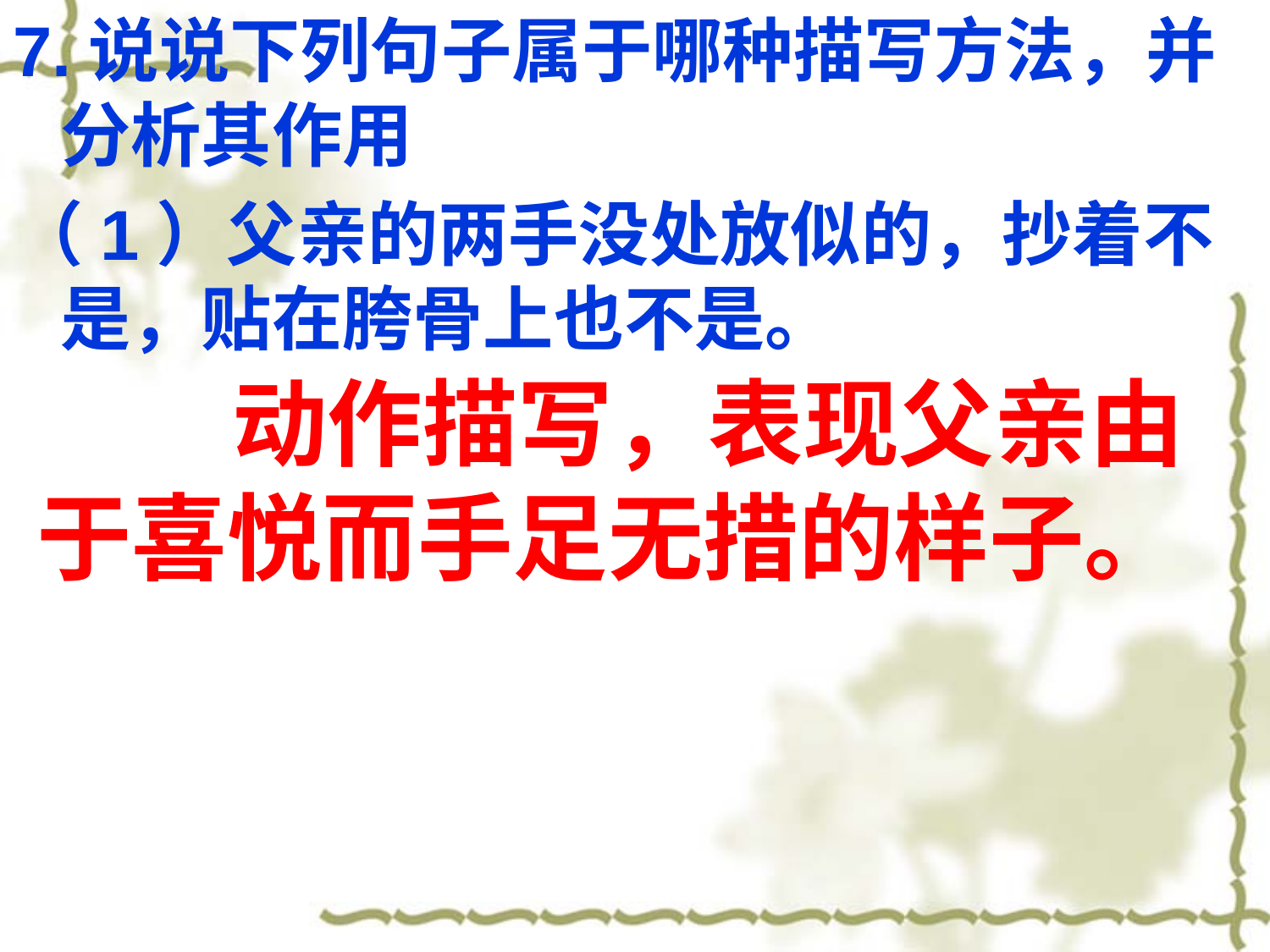

7.说说下列句子属于哪种描写方法，并分析其作用
（1）父亲的两手没处放似的，抄着不是，贴在胯骨上也不是。

        动作描写，表现父亲由于喜悦而手足无措的样子。